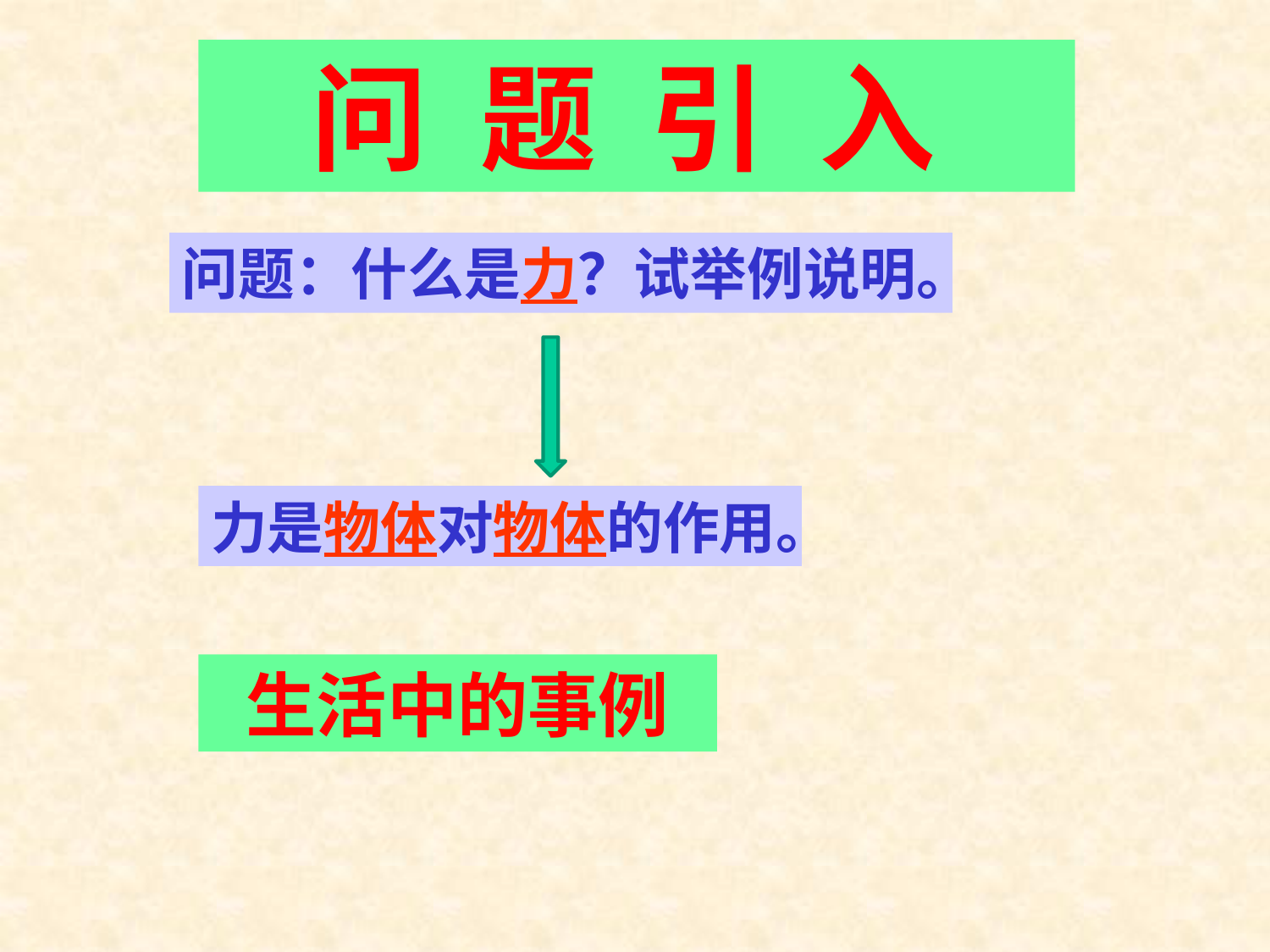

问  题  引  入
问题：什么是力？试举例说明。

力是物体对物体的作用。
生活中的事例